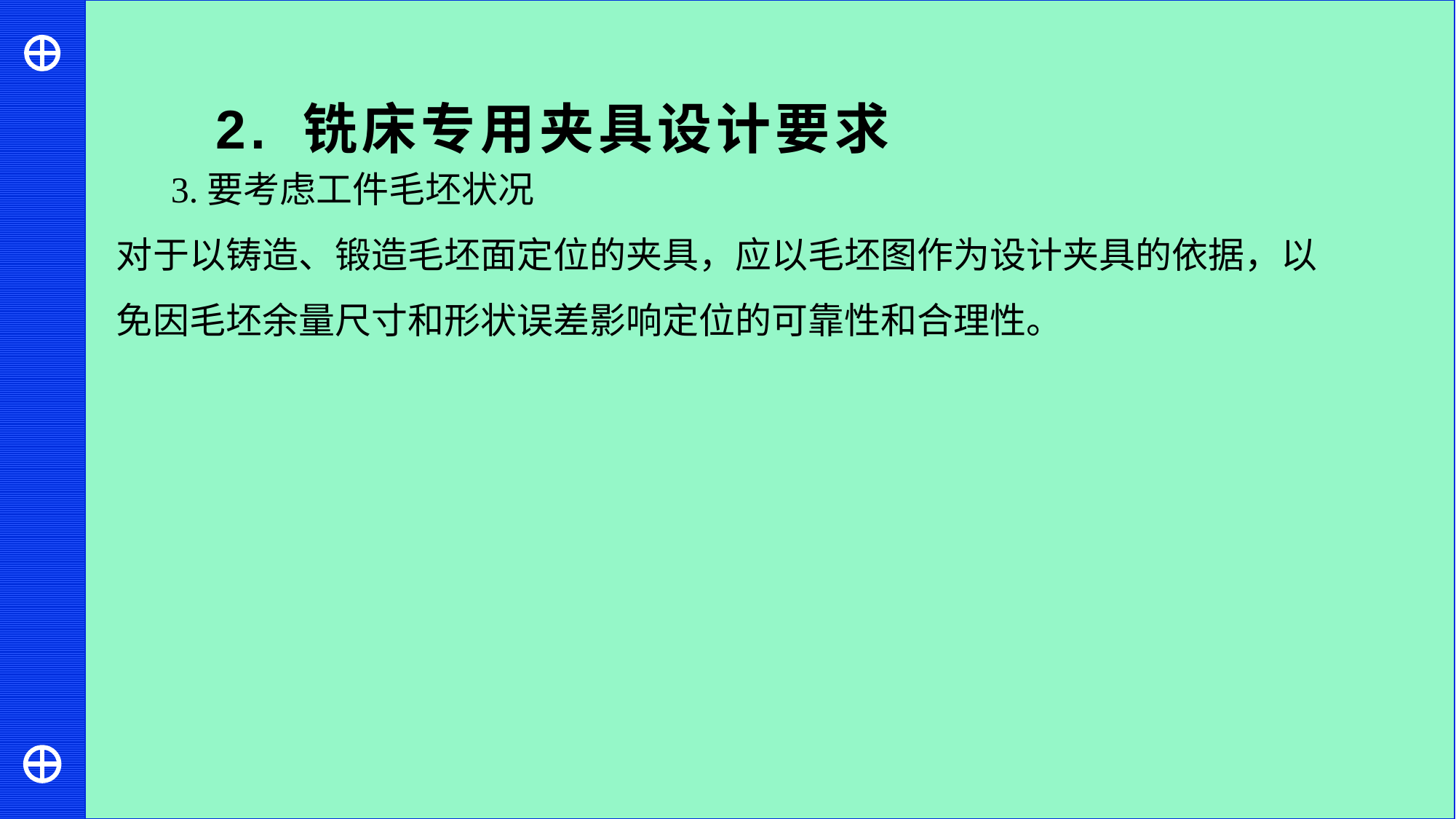

2. 铣床专用夹具设计要求
3.要考虑工件毛坯状况
对于以铸造、锻造毛坯面定位的夹具，应以毛坯图作为设计夹具的依据，以免因毛坯余量尺寸和形状误差影响定位的可靠性和合理性。